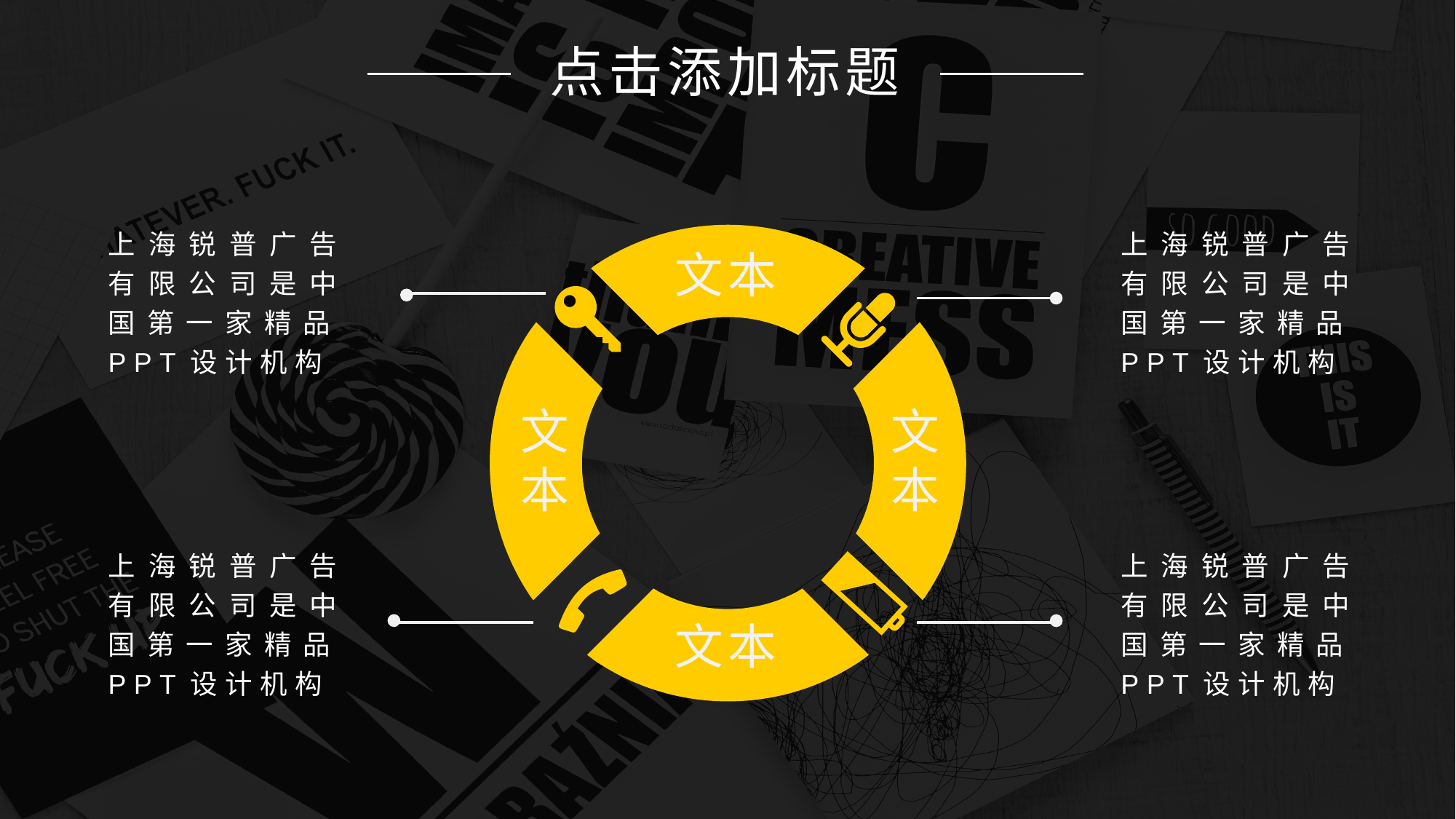

点击添加标题
上海锐普广告有限公司是中国第一家精品PPT设计机构
上海锐普广告有限公司是中国第一家精品PPT设计机构

文本

文本
文本

文本

上海锐普广告有限公司是中国第一家精品PPT设计机构
上海锐普广告有限公司是中国第一家精品PPT设计机构